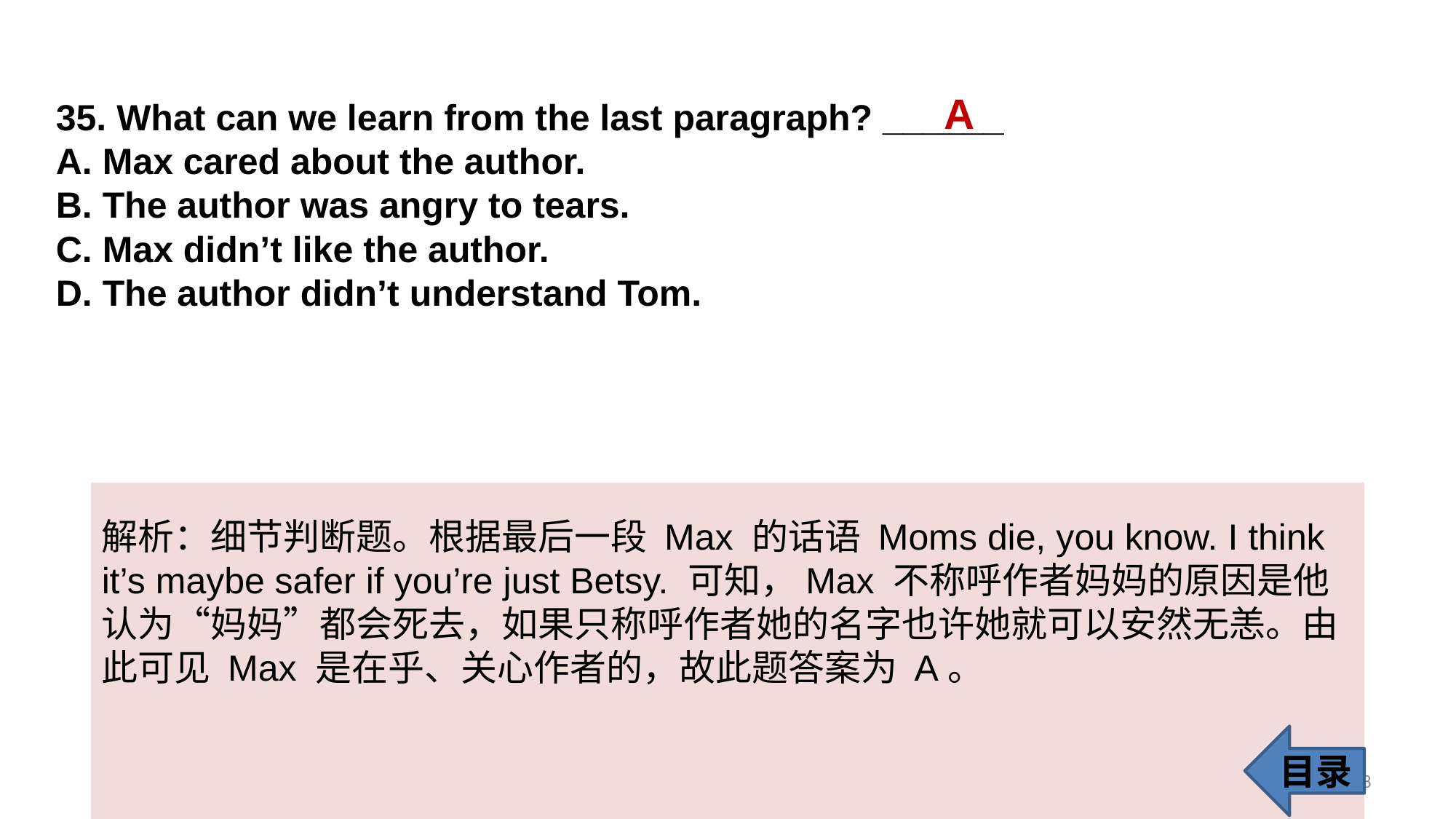

A
35. What can we learn from the last paragraph? ______
A. Max cared about the author.
B. The author was angry to tears.
C. Max didn’t like the author.
D. The author didn’t understand Tom.

解析：细节判断题。根据最后一段 Max 的话语 Moms die, you know. I think it’s maybe safer if you’re just Betsy. 可知，Max 不称呼作者妈妈的原因是他认为“妈妈”都会死去，如果只称呼作者她的名字也许她就可以安然无恙。由此可见 Max 是在乎、关心作者的，故此题答案为 A。
目录
38